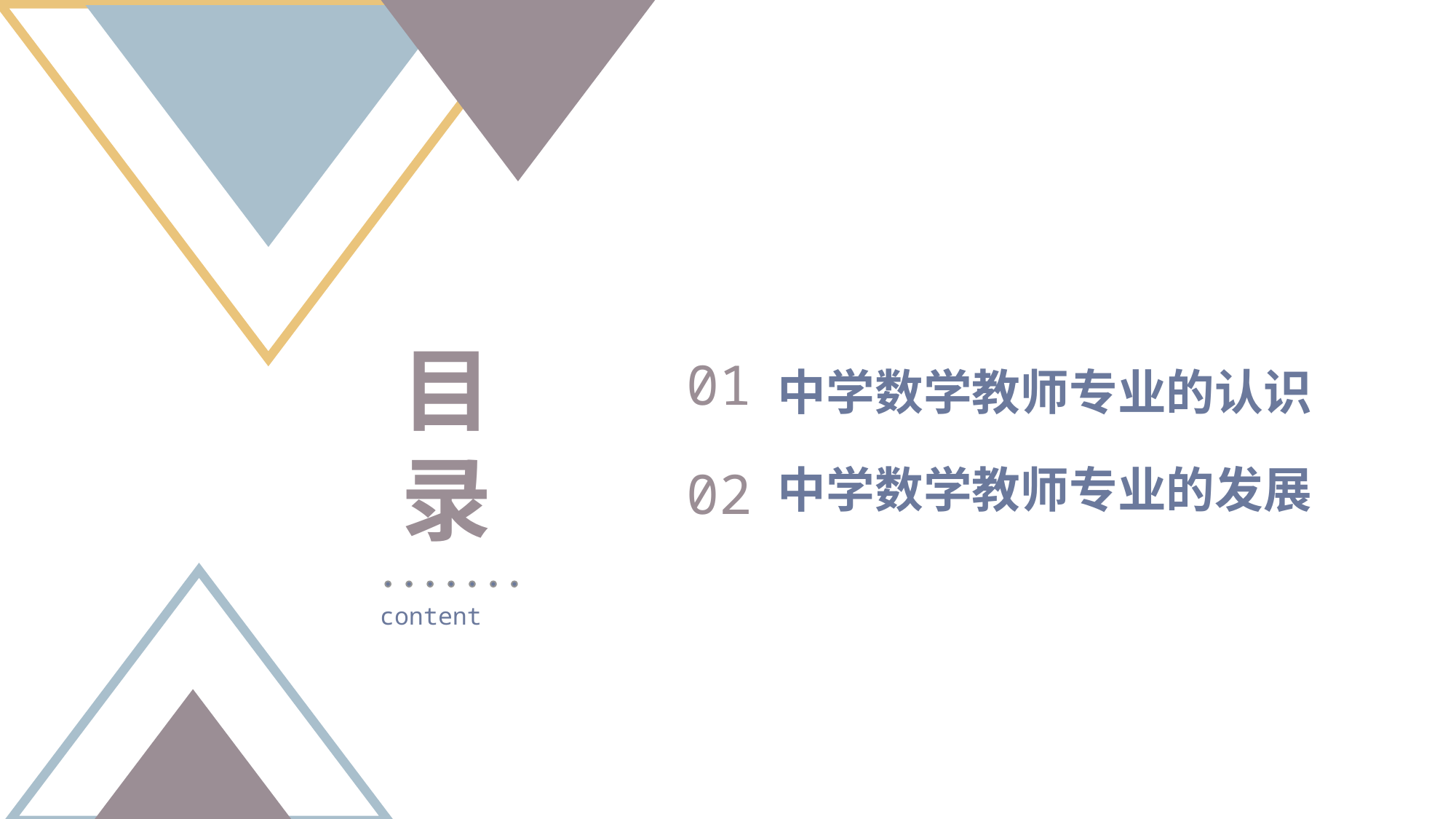

目 录
01
中学数学教师专业的认识
中学数学教师专业的发展
02

content